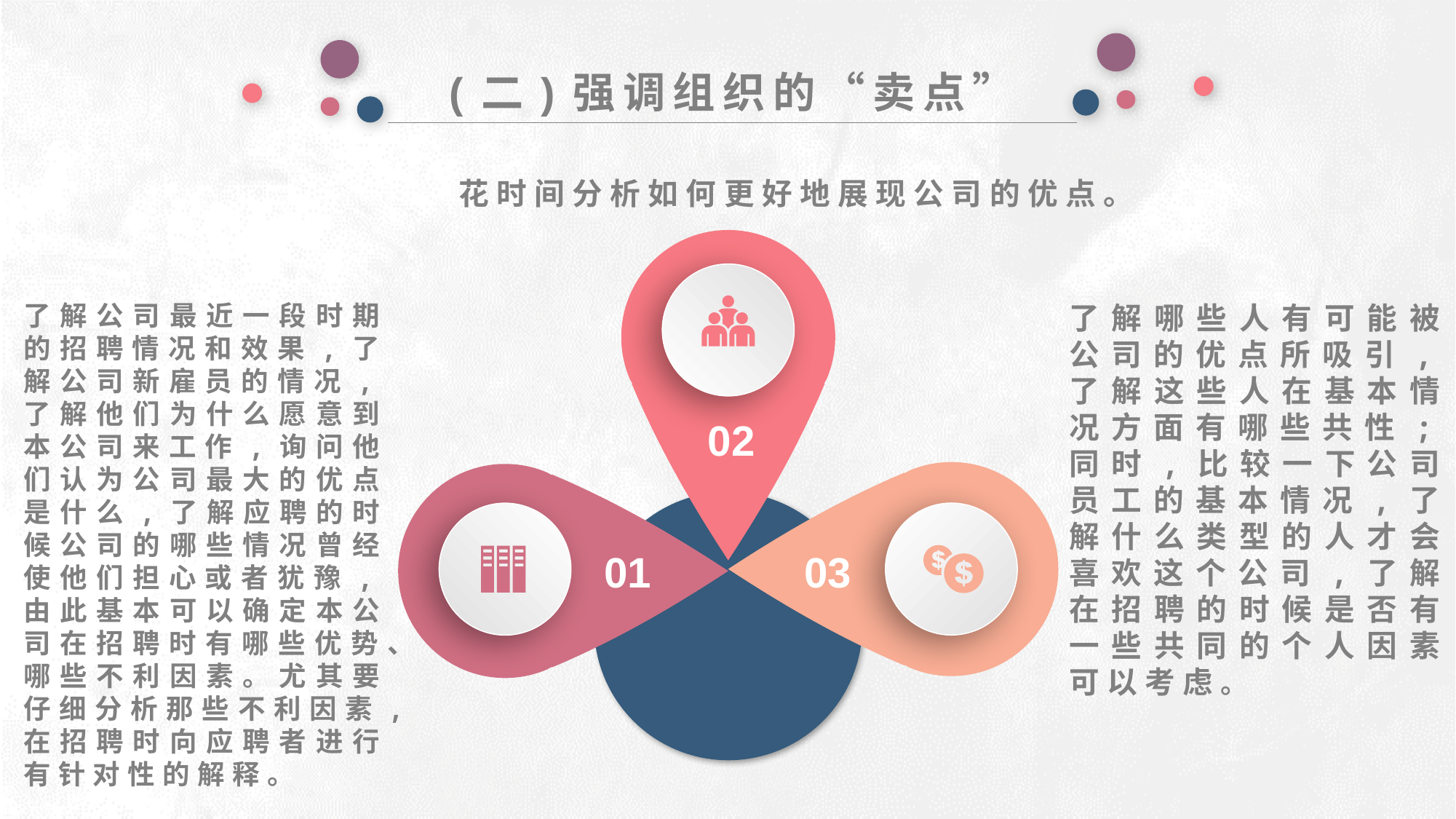

(二)强调组织的“卖点”

花时间分析如何更好地展现公司的优点。
e7d195523061f1c0deeec63e560781cfd59afb0ea006f2a87ABB68BF51EA6619813959095094C18C62A12F549504892A4AAA8C1554C6663626E05CA27F281A14E6983772AFC3FB97135759321DEA3D70CCCB10945EC5A0322096E752803368C2184698845E3CCD6DB7F651295A8E4F3FDC19EA64A2B4A4AC1434B55AAE41CF0BF61B375C23F3039959E085EE760725AA

了解公司最近一段时期的招聘情况和效果,了解公司新雇员的情况,了解他们为什么愿意到本公司来工作,询问他们认为公司最大的优点是什么,了解应聘的时候公司的哪些情况曾经使他们担心或者犹豫,由此基本可以确定本公司在招聘时有哪些优势、哪些不利因素。尤其要仔细分析那些不利因素,在招聘时向应聘者进行有针对性的解释。
了解哪些人有可能被公司的优点所吸引,了解这些人在基本情况方面有哪些共性;同时,比较一下公司员工的基本情况,了解什么类型的人才会喜欢这个公司,了解在招聘的时候是否有一些共同的个人因素可以考虑。

02

01

03